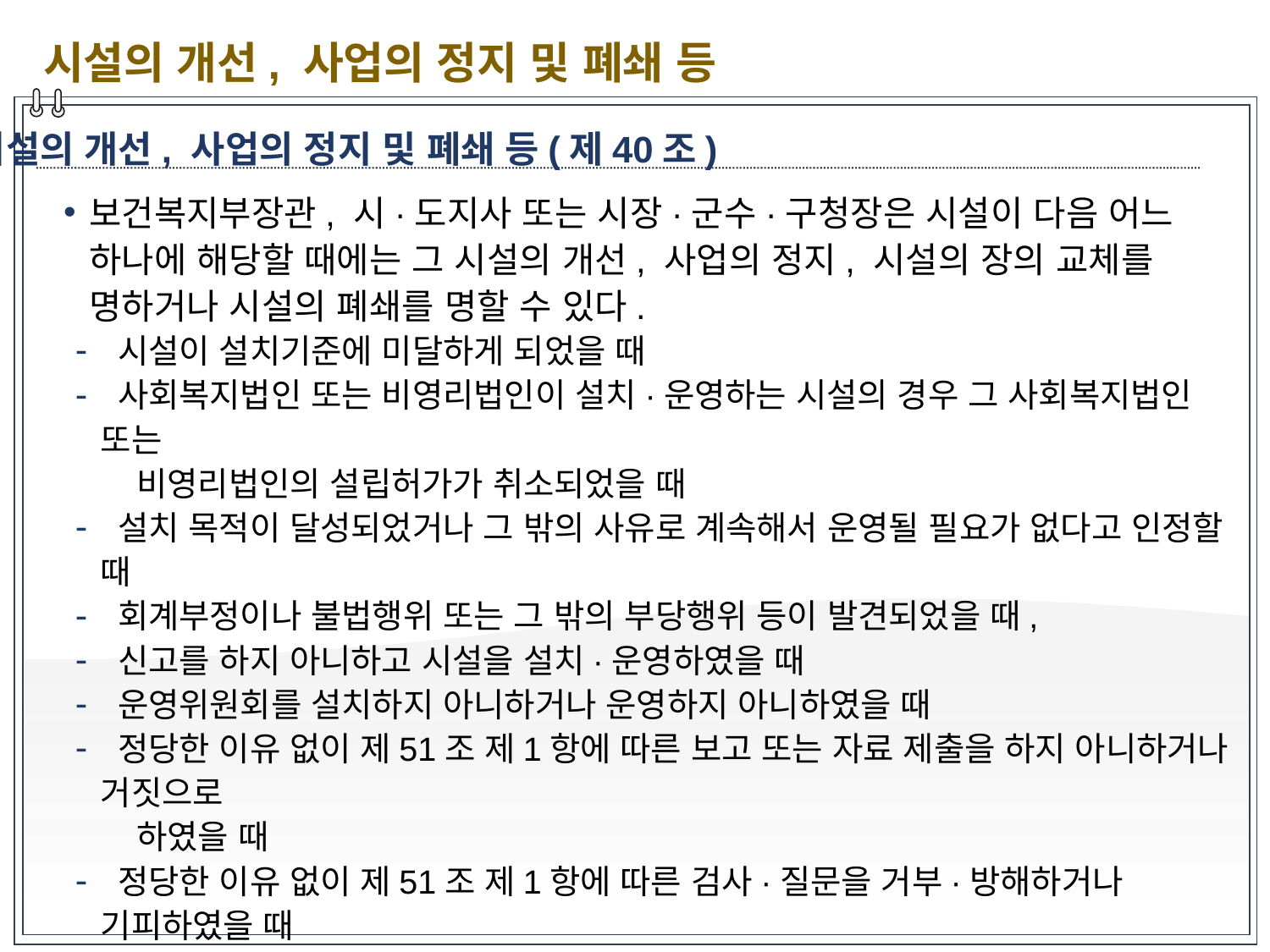

시설의 개선, 사업의 정지 및 폐쇄 등

시설의 개선, 사업의 정지 및 폐쇄 등(제40조)

보건복지부장관, 시·도지사 또는 시장·군수·구청장은 시설이 다음 어느 하나에 해당할 때에는 그 시설의 개선, 사업의 정지, 시설의 장의 교체를 명하거나 시설의 폐쇄를 명할 수 있다.
 시설이 설치기준에 미달하게 되었을 때
 사회복지법인 또는 비영리법인이 설치·운영하는 시설의 경우 그 사회복지법인 또는
   비영리법인의 설립허가가 취소되었을 때
 설치 목적이 달성되었거나 그 밖의 사유로 계속해서 운영될 필요가 없다고 인정할 때
 회계부정이나 불법행위 또는 그 밖의 부당행위 등이 발견되었을 때,
 신고를 하지 아니하고 시설을 설치·운영하였을 때
 운영위원회를 설치하지 아니하거나 운영하지 아니하였을 때
 정당한 이유 없이 제51조 제1항에 따른 보고 또는 자료 제출을 하지 아니하거나 거짓으로
   하였을 때
 정당한 이유 없이 제51조 제1항에 따른 검사·질문을 거부·방해하거나 기피하였을 때
 시설에서 성폭력범죄 또는‘아동·청소년 대상 성폭력 범죄 및 아동학대·노인학대 관련 범죄가
   발생한 때 등

이러한 명령을 정당한 이유 없이 이행하지 아니한 자는 1년 이하의 징역 또는 1천만원 이하의
  벌금에 처한다(제54조).